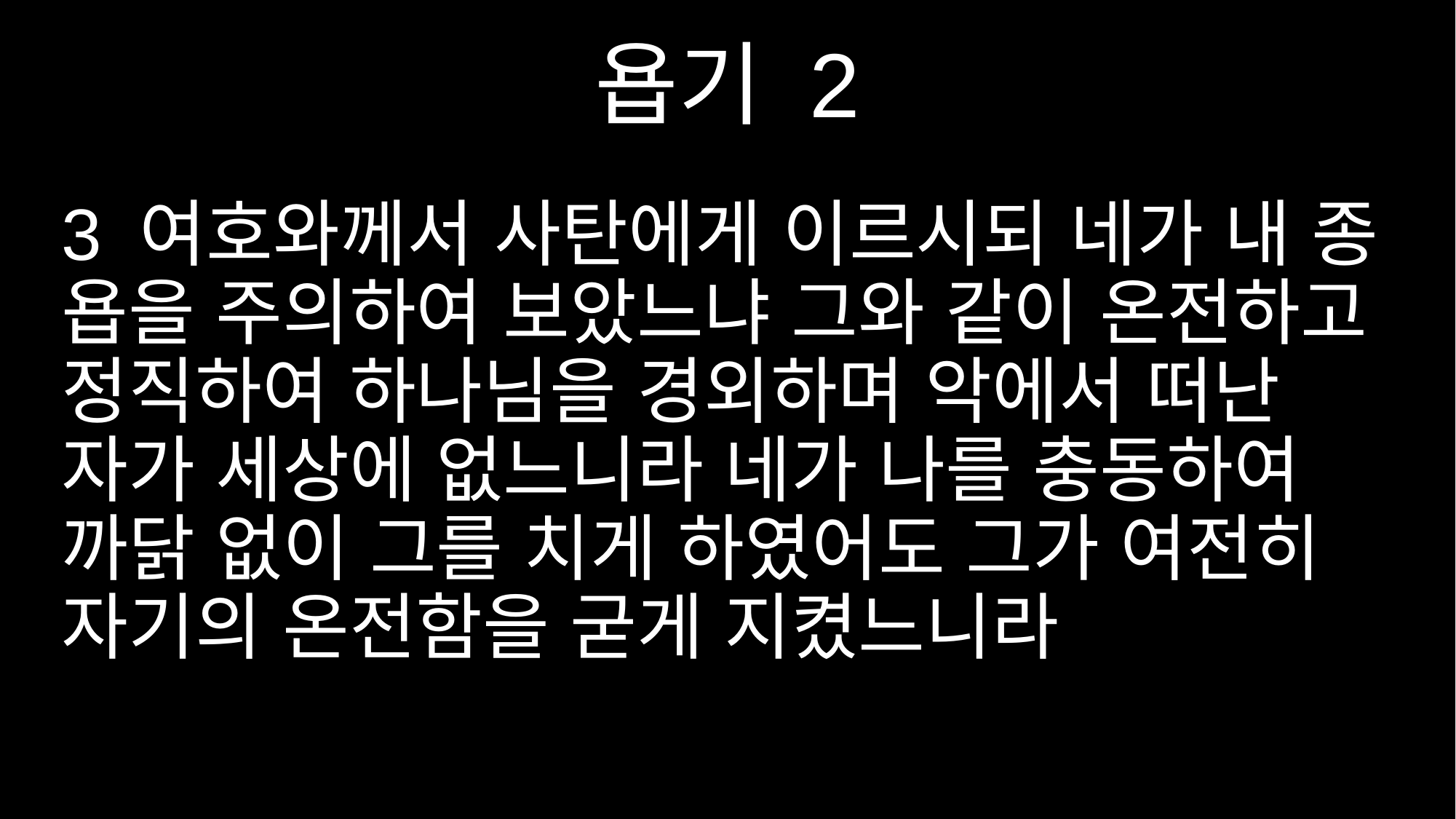

욥기 2
3 여호와께서 사탄에게 이르시되 네가 내 종 욥을 주의하여 보았느냐 그와 같이 온전하고 정직하여 하나님을 경외하며 악에서 떠난 자가 세상에 없느니라 네가 나를 충동하여 까닭 없이 그를 치게 하였어도 그가 여전히 자기의 온전함을 굳게 지켰느니라